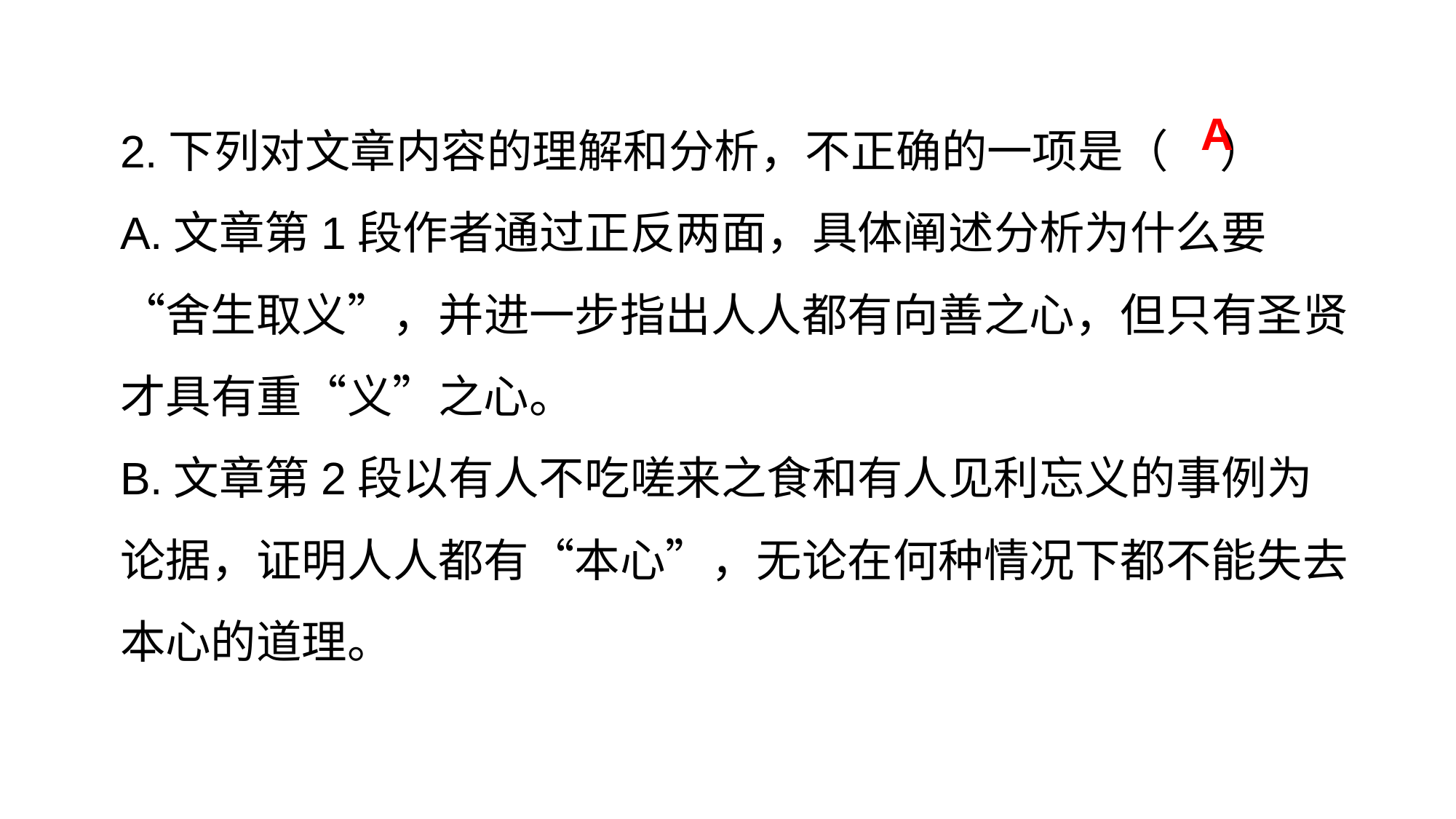

2.下列对文章内容的理解和分析，不正确的一项是（     ）
A.文章第1段作者通过正反两面，具体阐述分析为什么要“舍生取义”，并进一步指出人人都有向善之心，但只有圣贤才具有重“义”之心。
B.文章第2段以有人不吃嗟来之食和有人见利忘义的事例为论据，证明人人都有“本心”，无论在何种情况下都不能失去本心的道理。
A